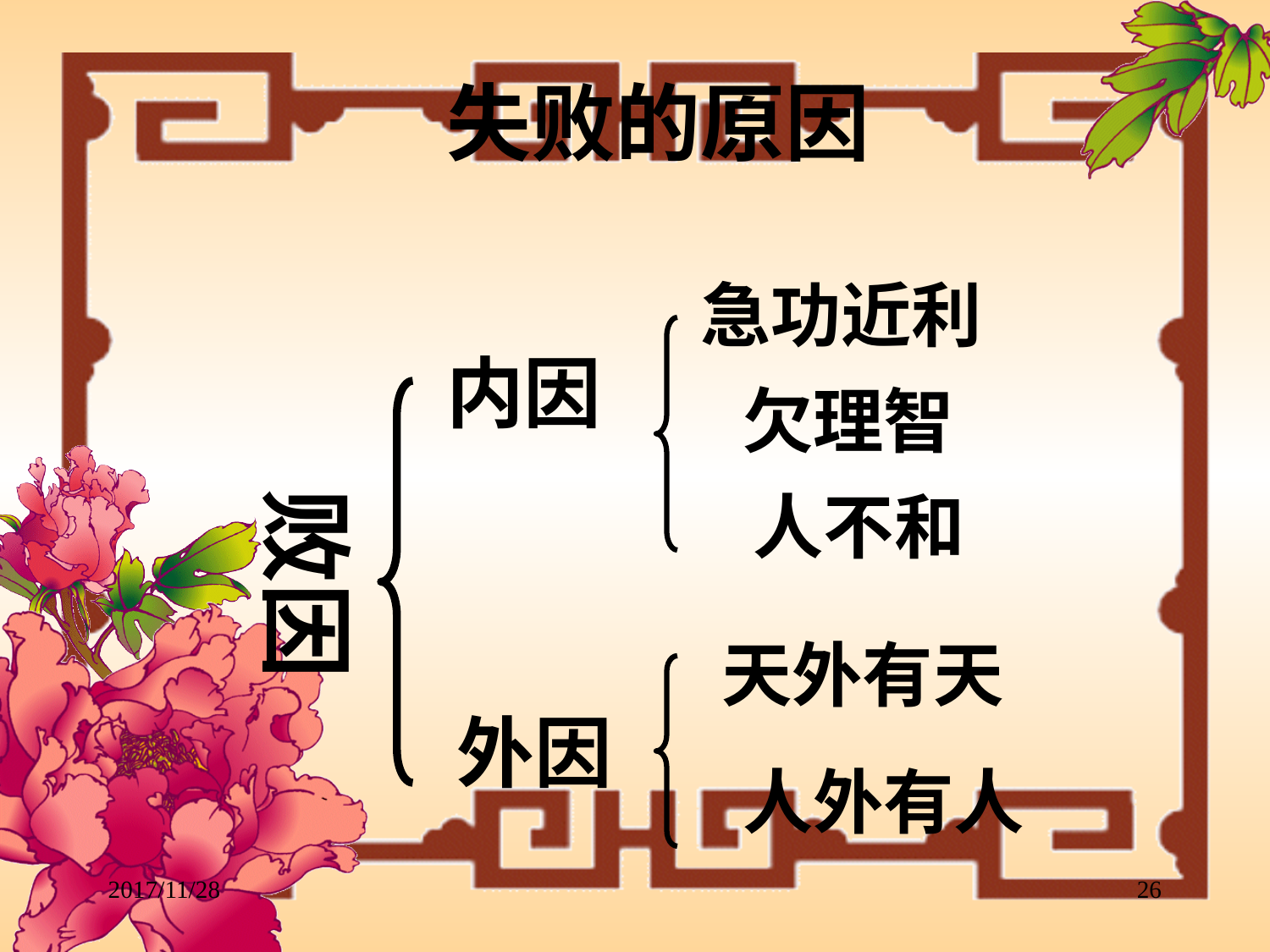

失败的原因
急功近利

内因
欠理智

败因
人不和
天外有天

外因
人外有人
2017/11/28
26